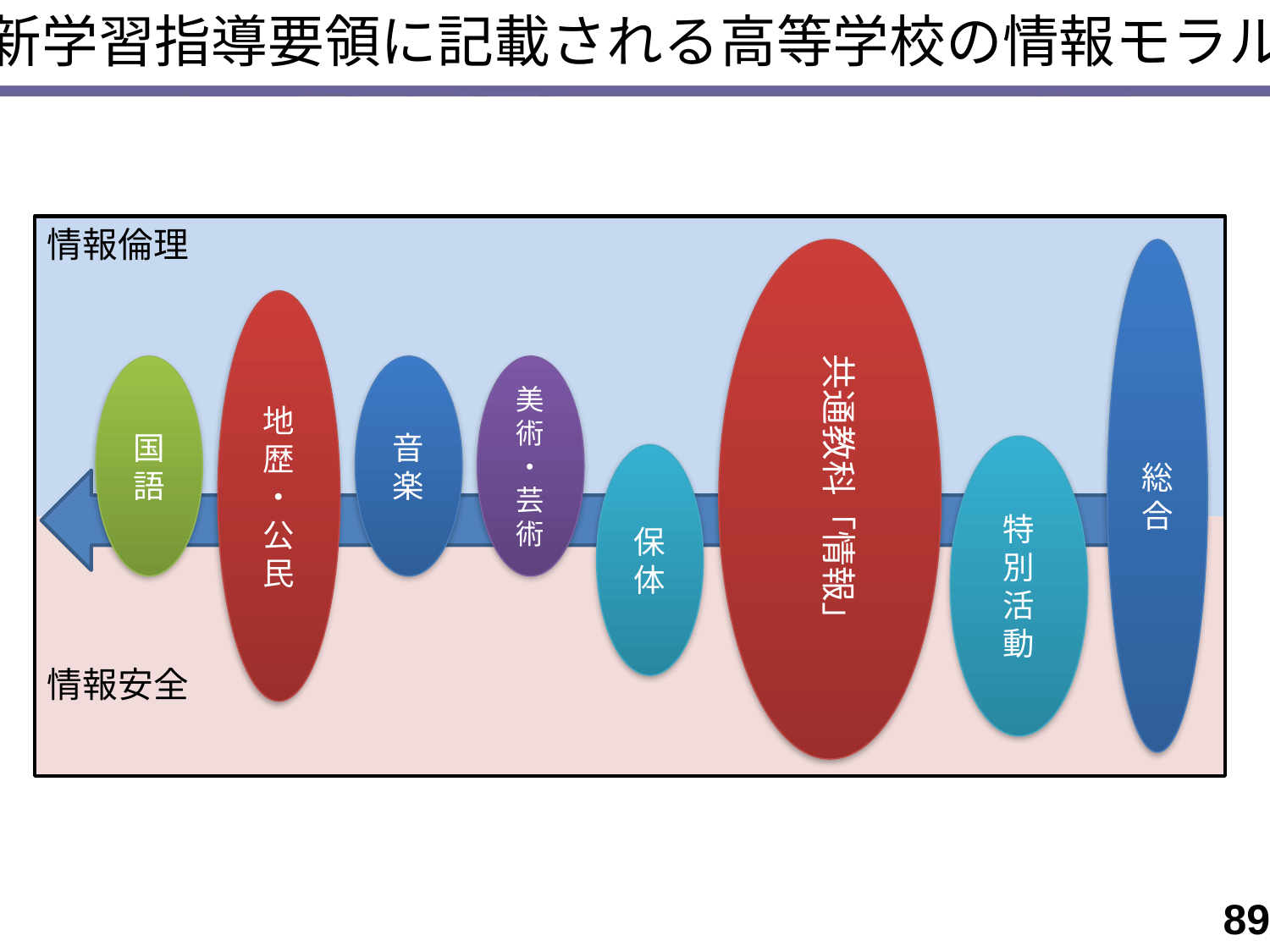

新学習指導要領に記載される高等学校の情報モラル

情報倫理

総合
地歴
・
公民
共通教科「情報」
国語
音楽
美術
・
芸術
特
別
活
動
保体

情報安全
89